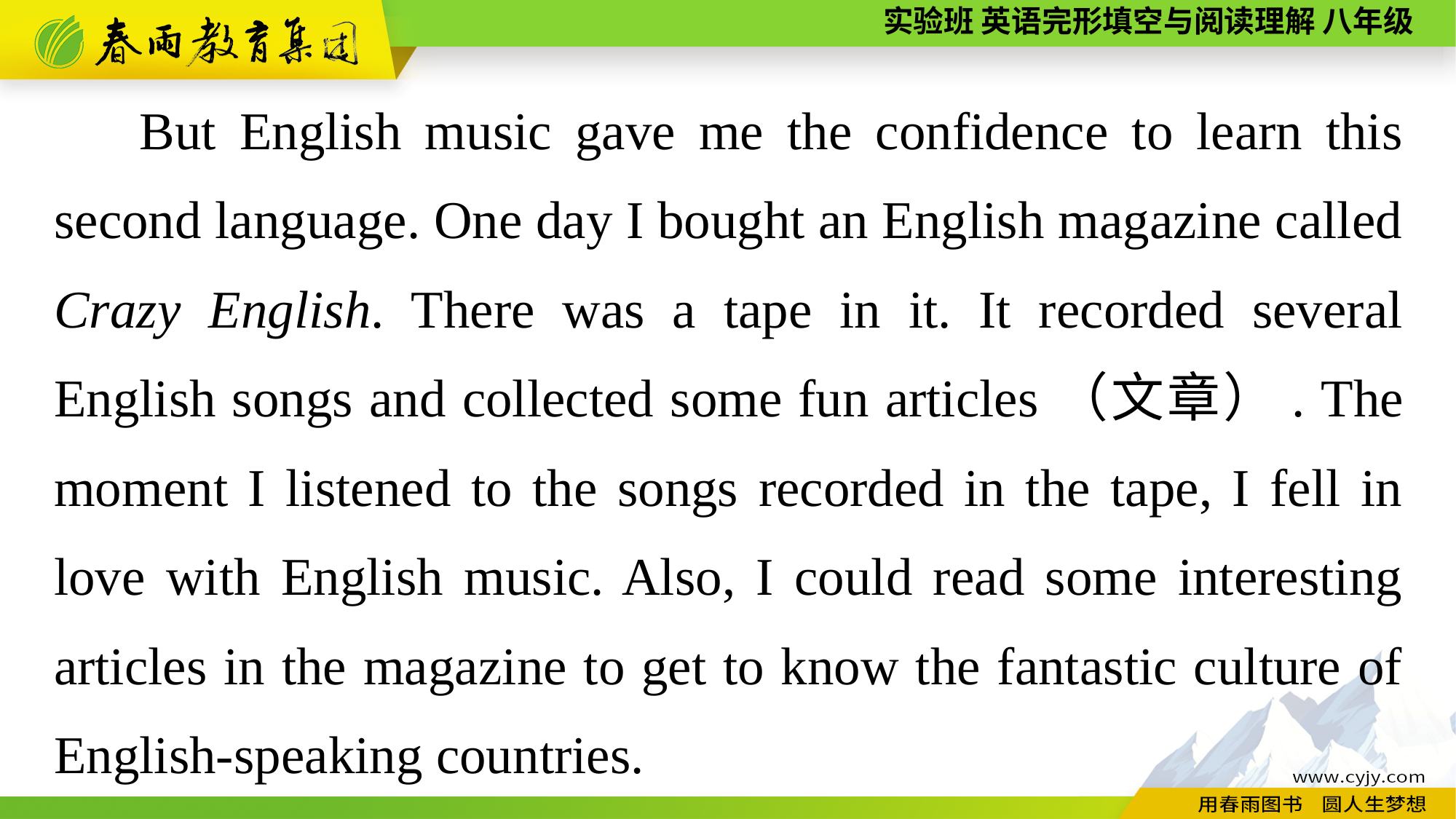

But English music gave me the confidence to learn this second language. One day I bought an English magazine called Crazy English. There was a tape in it. It recorded several English songs and collected some fun articles（文章）. The moment I listened to the songs recorded in the tape, I fell in love with English music. Also, I could read some interesting articles in the magazine to get to know the fantastic culture of English-speaking countries.